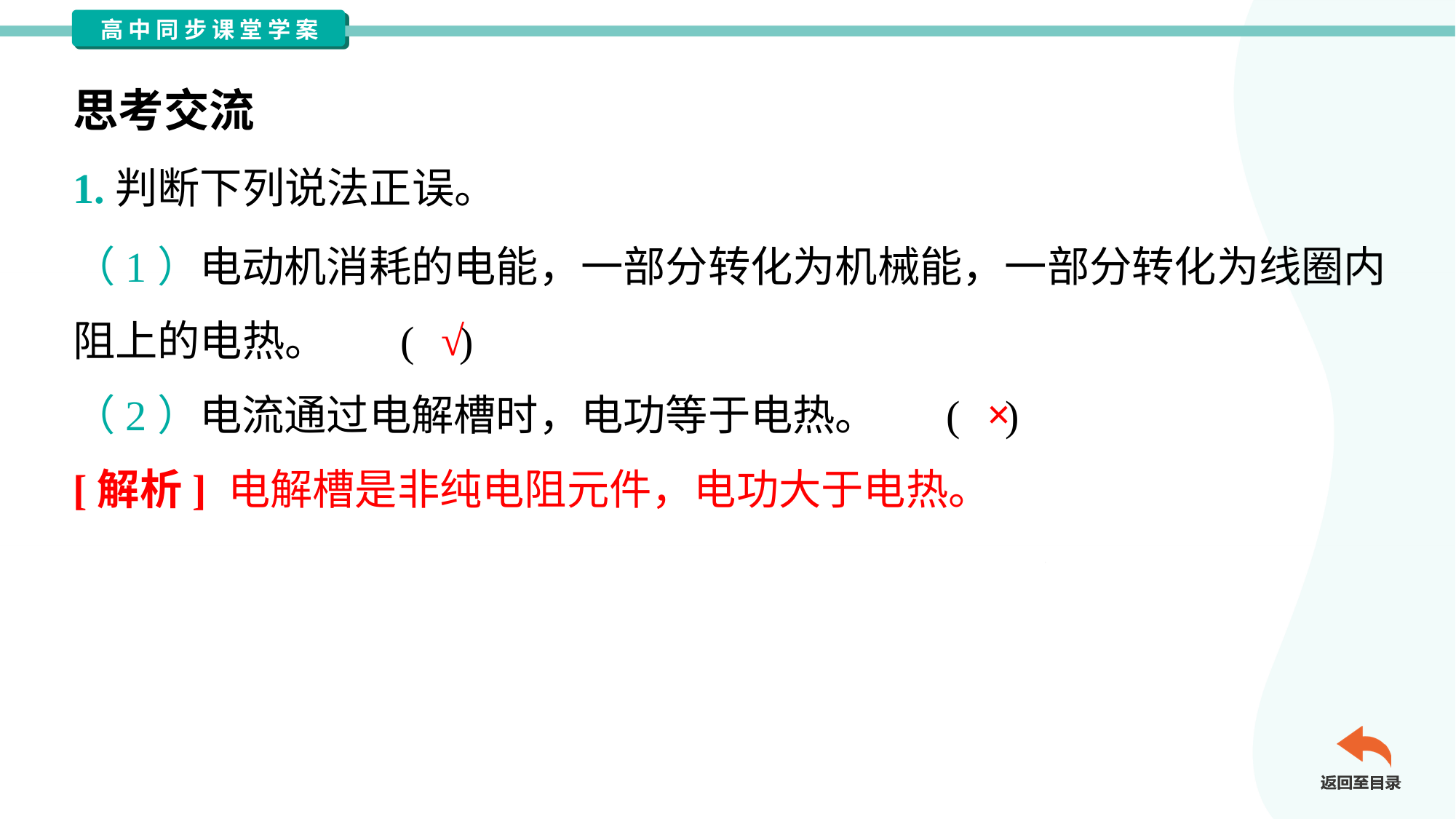

思考交流
1.判断下列说法正误。
（1）电动机消耗的电能，一部分转化为机械能，一部分转化为线圈内
阻上的电热。	(    )
√
×
（2）电流通过电解槽时，电功等于电热。	(    )
[解析] 电解槽是非纯电阻元件，电功大于电热。